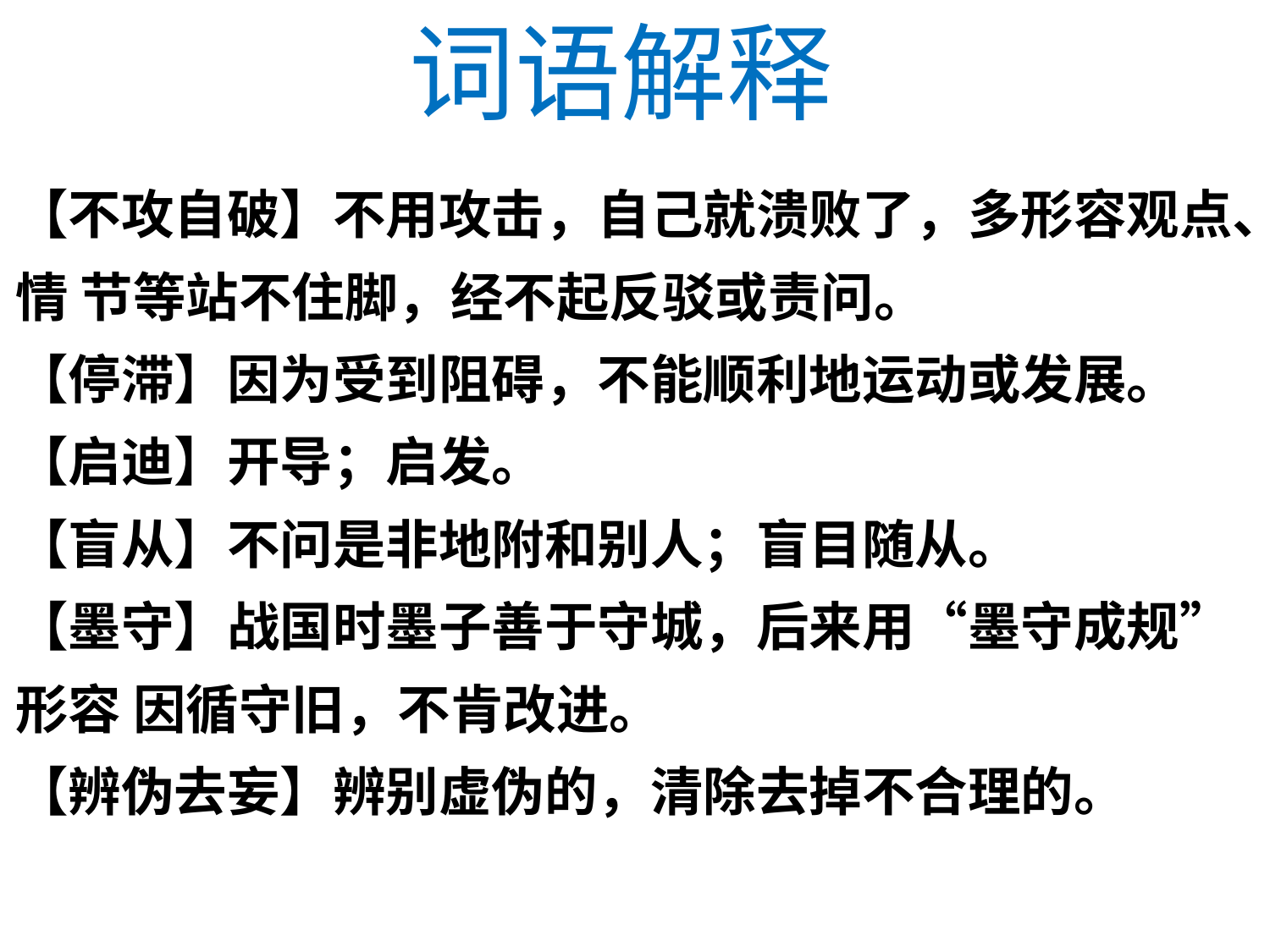

词语解释
【不攻自破】不用攻击，自己就溃败了，多形容观点、情 节等站不住脚，经不起反驳或责问。
【停滞】因为受到阻碍，不能顺利地运动或发展。
【启迪】开导；启发。
【盲从】不问是非地附和别人；盲目随从。
【墨守】战国时墨子善于守城，后来用“墨守成规”形容 因循守旧，不肯改进。
【辨伪去妄】辨别虚伪的，清除去掉不合理的。